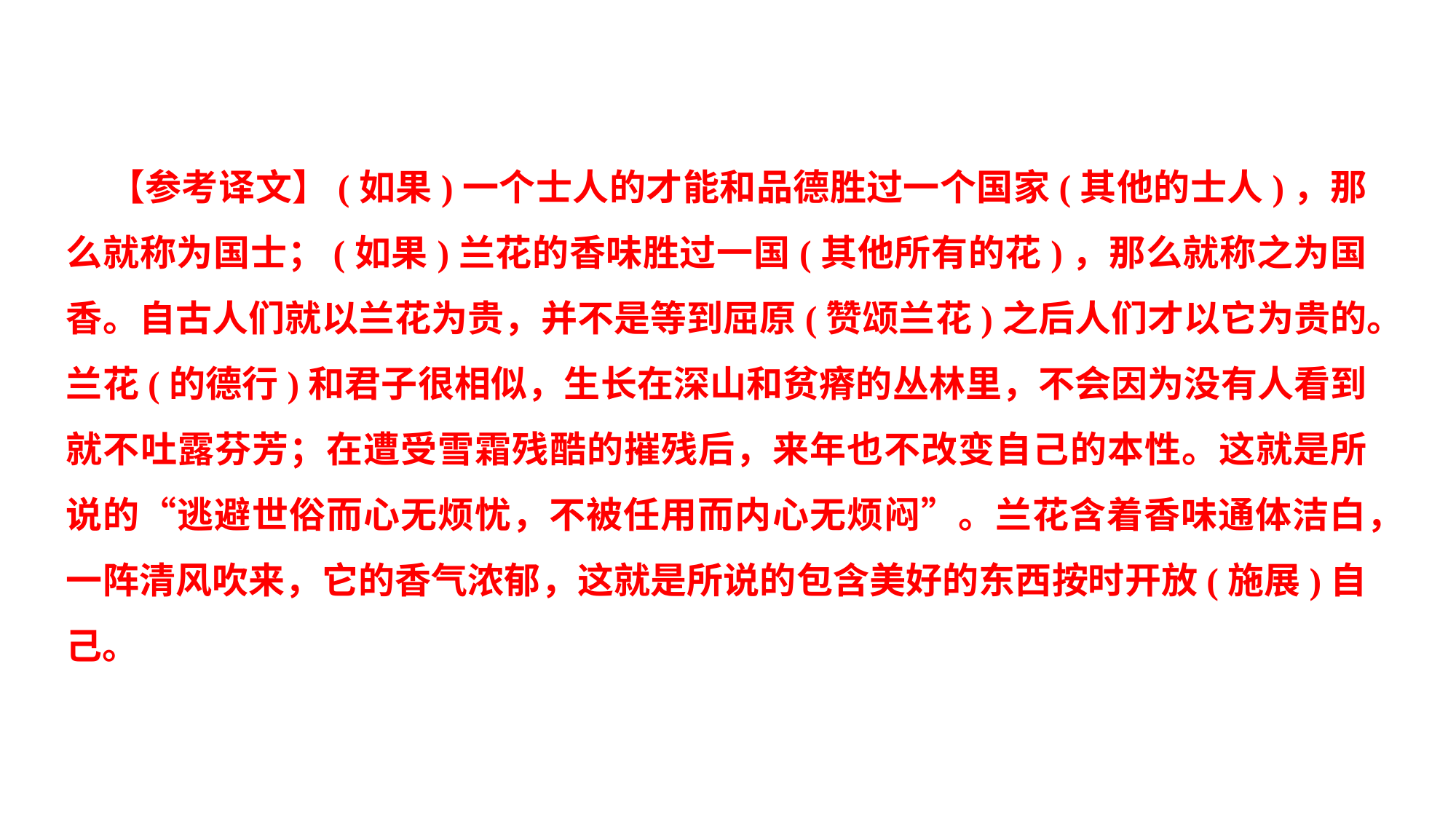

【参考译文】(如果)一个士人的才能和品德胜过一个国家(其他的士人)，那么就称为国士；(如果)兰花的香味胜过一国(其他所有的花)，那么就称之为国香。自古人们就以兰花为贵，并不是等到屈原(赞颂兰花)之后人们才以它为贵的。兰花(的德行)和君子很相似，生长在深山和贫瘠的丛林里，不会因为没有人看到就不吐露芬芳；在遭受雪霜残酷的摧残后，来年也不改变自己的本性。这就是所说的“逃避世俗而心无烦忧，不被任用而内心无烦闷”。兰花含着香味通体洁白，一阵清风吹来，它的香气浓郁，这就是所说的包含美好的东西按时开放(施展)自己。